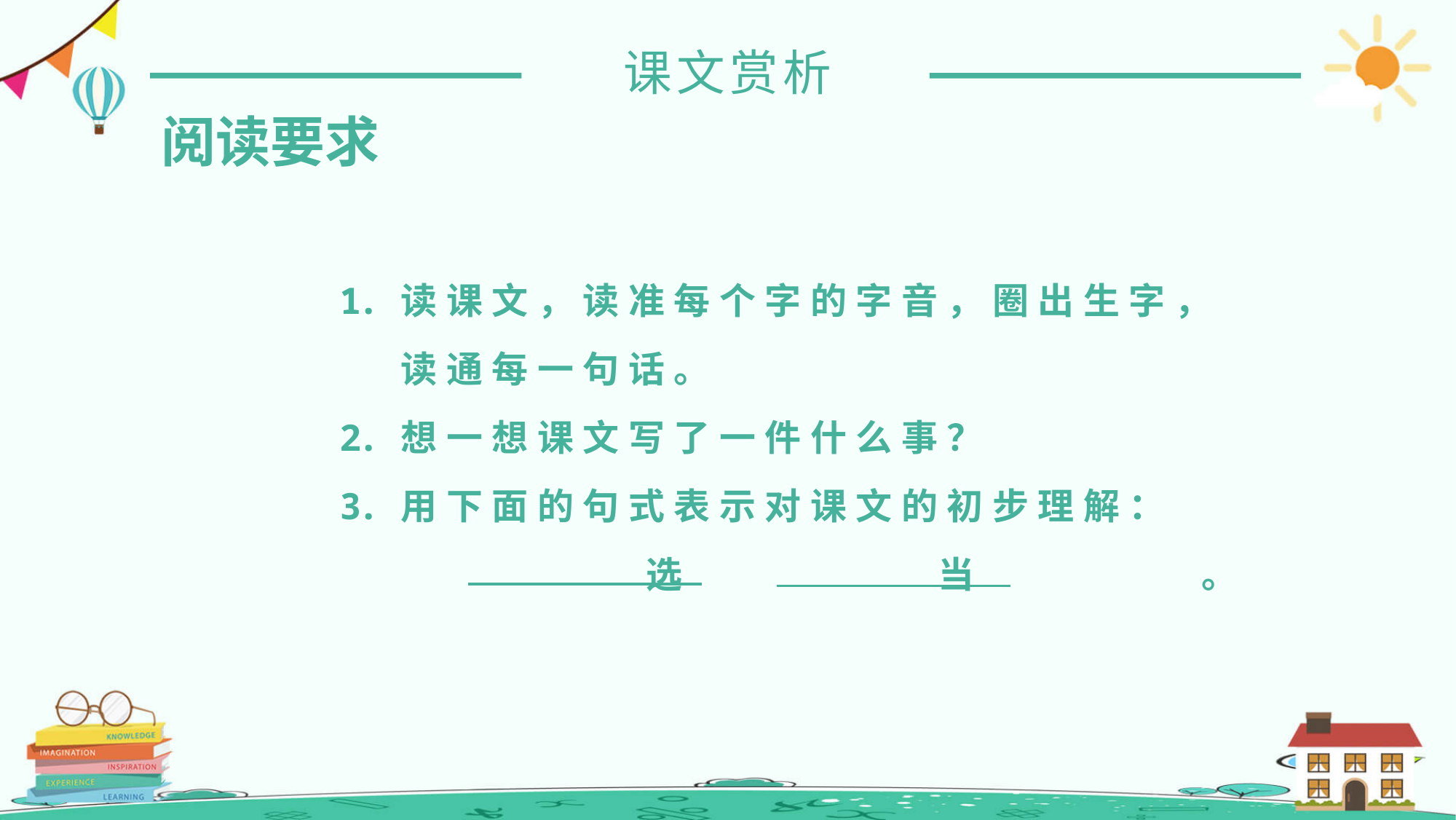

课文赏析

阅读要求
读课文，读准每个字的字音，圈出生字，读通每一句话。
想一想课文写了一件什么事？
用下面的句式表示对课文的初步理解：           选         当        。